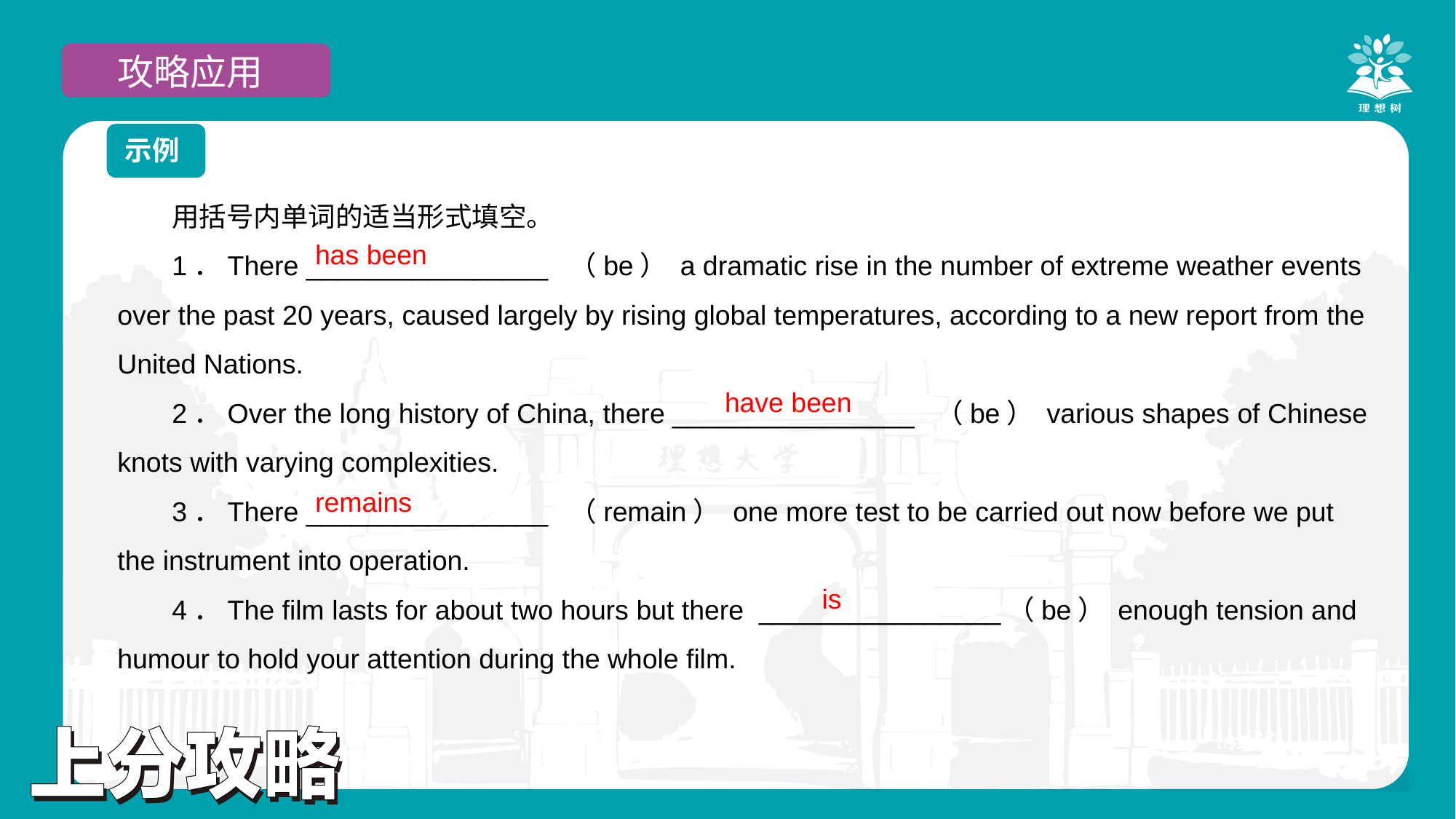

攻略应用

示例
用括号内单词的适当形式填空。
1．There ________________  （be） a dramatic rise in the number of extreme weather events over the past 20 years, caused largely by rising global temperatures, according to a new report from the United Nations.
2．Over the long history of China, there ________________  （be） various shapes of Chinese knots with varying complexities.
3．There ________________  （remain） one more test to be carried out now before we put the instrument into operation.
4．The film lasts for about two hours but there  ________________（be） enough tension and humour to hold your attention during the whole film.
has been
have been
remains
is